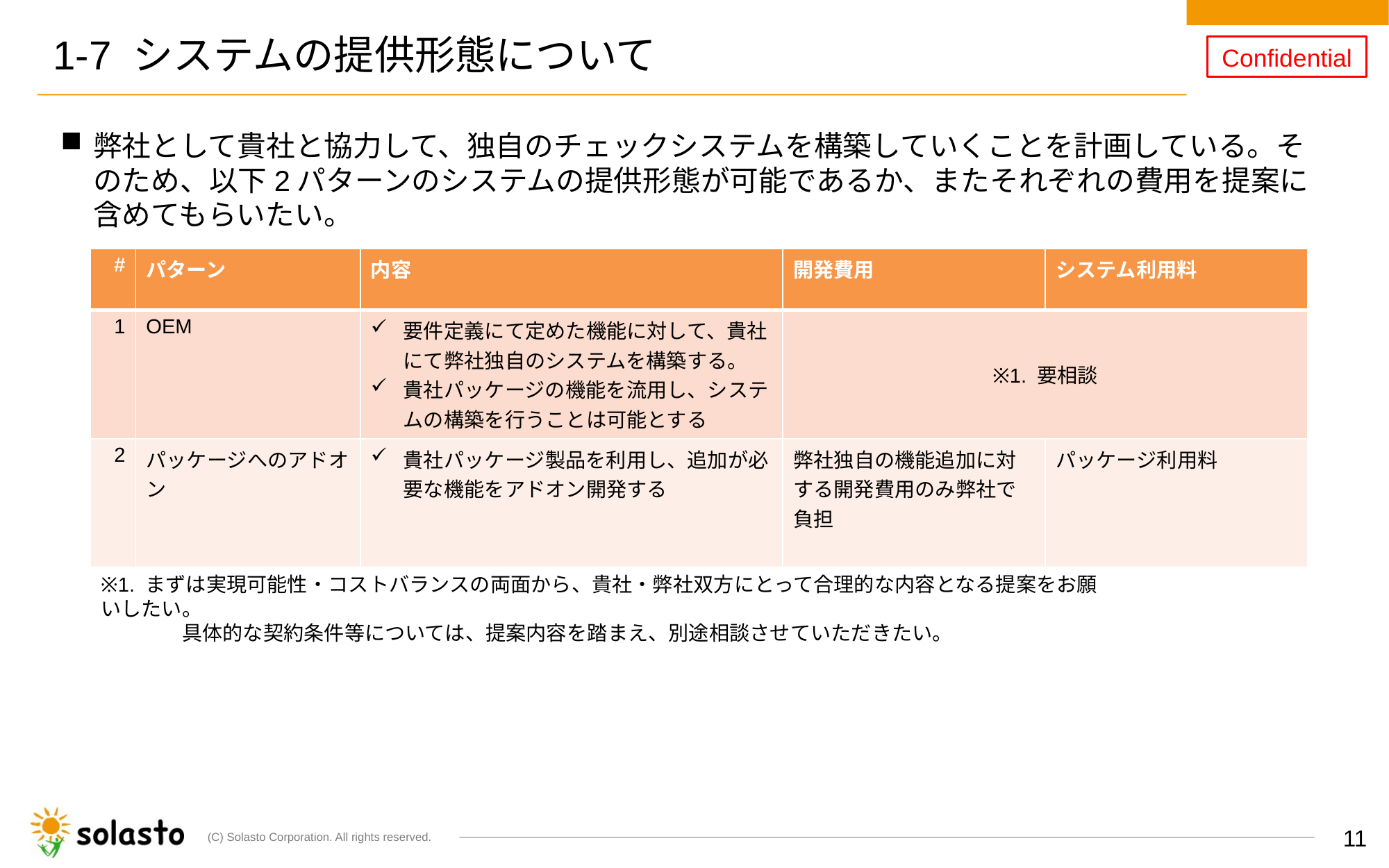

# 1-7 システムの提供形態について
弊社として貴社と協力して、独自のチェックシステムを構築していくことを計画している。そのため、以下2パターンのシステムの提供形態が可能であるか、またそれぞれの費用を提案に含めてもらいたい。
| # | パターン | 内容 | 開発費用 | システム利用料 |
| --- | --- | --- | --- | --- |
| 1 | OEM | 要件定義にて定めた機能に対して、貴社にて弊社独自のシステムを構築する。 貴社パッケージの機能を流用し、システムの構築を行うことは可能とする | ※1. 要相談 |  |
| 2 | パッケージへのアドオン | 貴社パッケージ製品を利用し、追加が必要な機能をアドオン開発する | 弊社独自の機能追加に対する開発費用のみ弊社で負担 | パッケージ利用料 |
※1. まずは実現可能性・コストバランスの両面から、貴社・弊社双方にとって合理的な内容となる提案をお願いしたい。
　　　　具体的な契約条件等については、提案内容を踏まえ、別途相談させていただきたい。